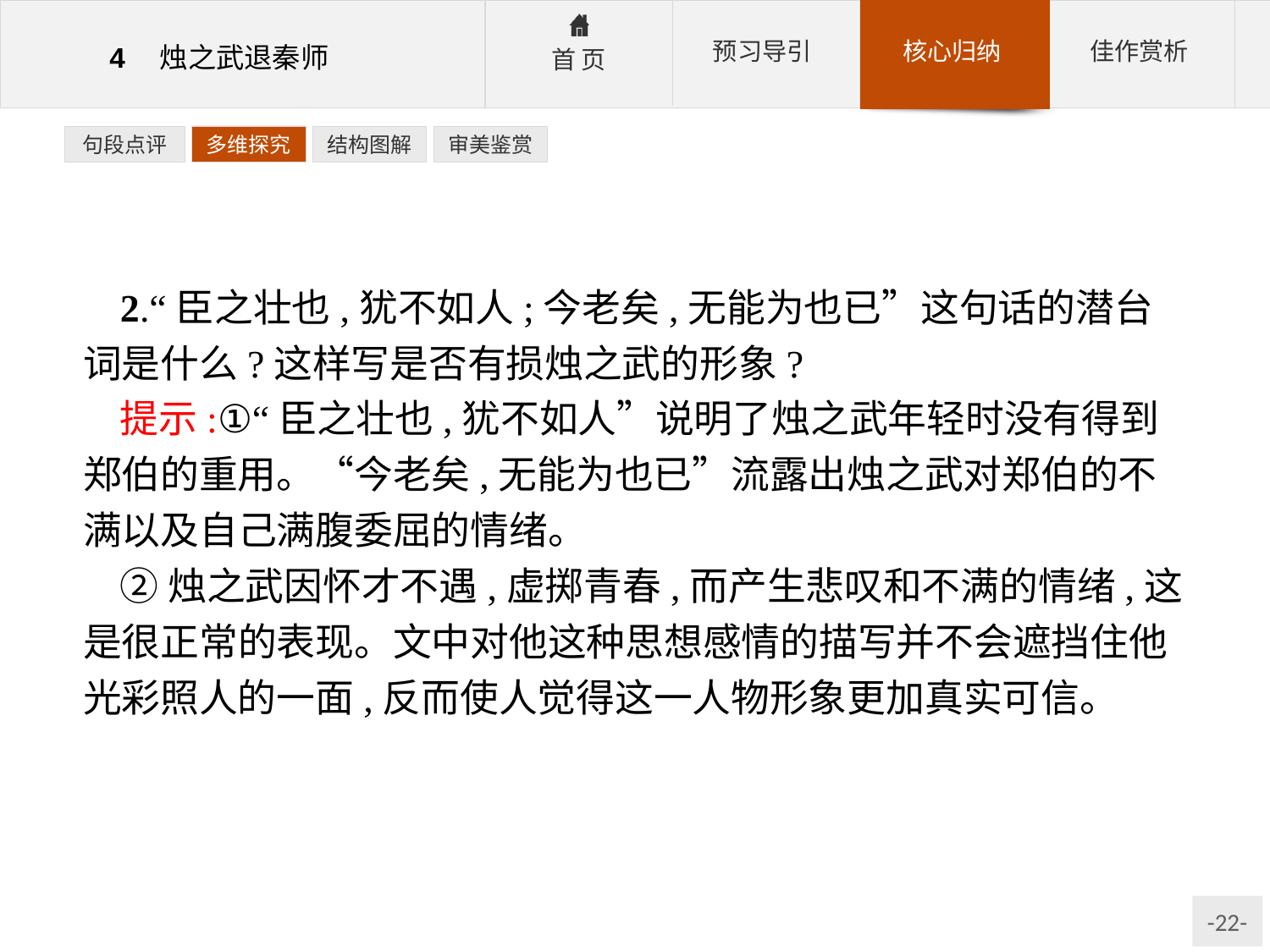

句段点评
多维探究
结构图解
审美鉴赏
2.“臣之壮也,犹不如人;今老矣,无能为也已”这句话的潜台词是什么?这样写是否有损烛之武的形象?
提示:①“臣之壮也,犹不如人”说明了烛之武年轻时没有得到郑伯的重用。“今老矣,无能为也已”流露出烛之武对郑伯的不满以及自己满腹委屈的情绪。
②烛之武因怀才不遇,虚掷青春,而产生悲叹和不满的情绪,这是很正常的表现。文中对他这种思想感情的描写并不会遮挡住他光彩照人的一面,反而使人觉得这一人物形象更加真实可信。